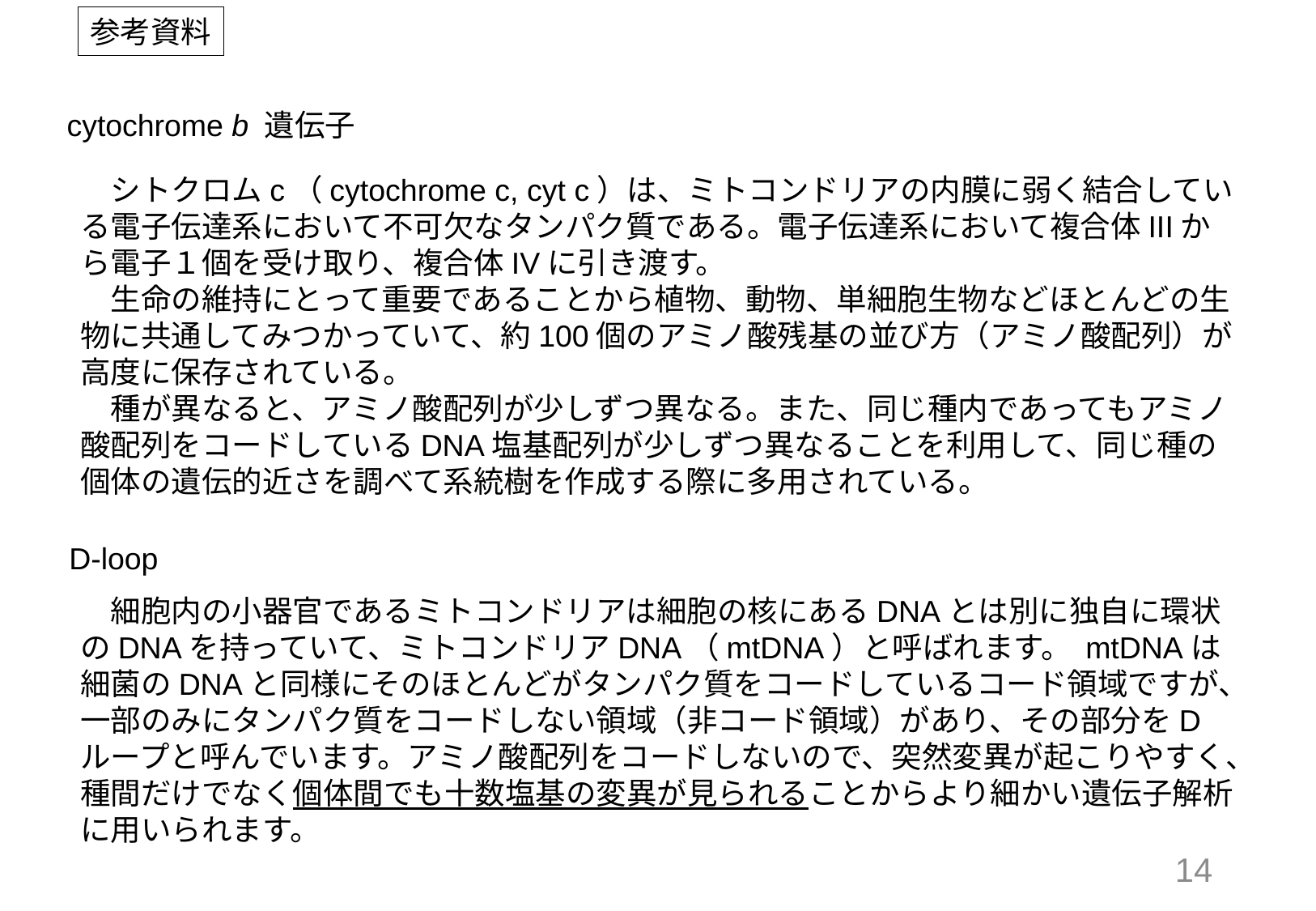

参考資料
cytochrome b 遺伝子
　シトクロムc（cytochrome c, cyt c）は、ミトコンドリアの内膜に弱く結合している電子伝達系において不可欠なタンパク質である。電子伝達系において複合体IIIから電子１個を受け取り、複合体IVに引き渡す。
　生命の維持にとって重要であることから植物、動物、単細胞生物などほとんどの生物に共通してみつかっていて、約100個のアミノ酸残基の並び方（アミノ酸配列）が高度に保存されている。
　種が異なると、アミノ酸配列が少しずつ異なる。また、同じ種内であってもアミノ酸配列をコードしているDNA塩基配列が少しずつ異なることを利用して、同じ種の個体の遺伝的近さを調べて系統樹を作成する際に多用されている。
D-loop
　細胞内の小器官であるミトコンドリアは細胞の核にあるDNAとは別に独自に環状のDNAを持っていて、ミトコンドリアDNA（mtDNA）と呼ばれます。 mtDNAは細菌のDNAと同様にそのほとんどがタンパク質をコードしているコード領域ですが、一部のみにタンパク質をコードしない領域（非コード領域）があり、その部分をDループと呼んでいます。アミノ酸配列をコードしないので、突然変異が起こりやすく、種間だけでなく個体間でも十数塩基の変異が見られることからより細かい遺伝子解析に用いられます。
14